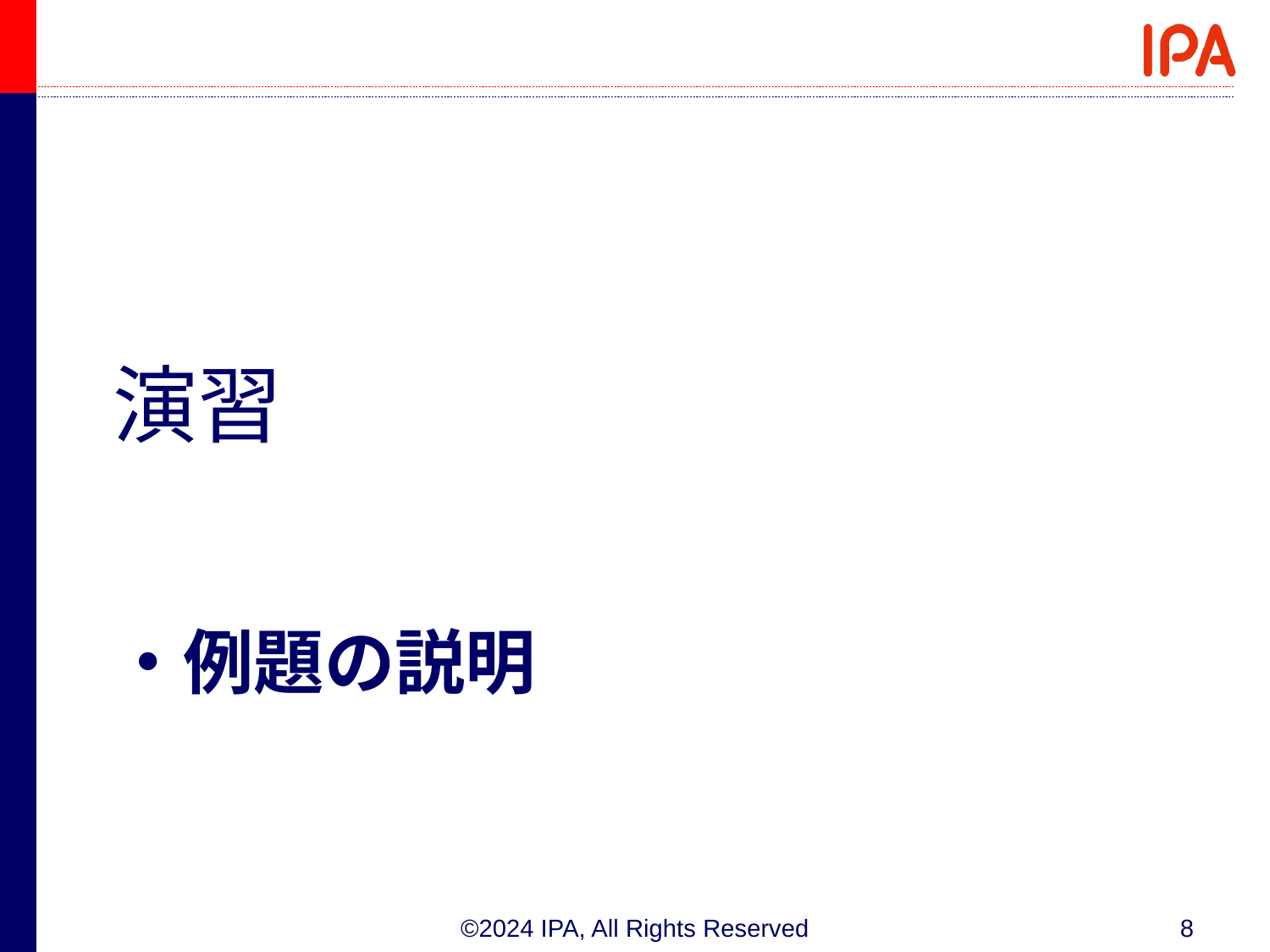

演習
# ・例題の説明
©2024 IPA, All Rights Reserved
8